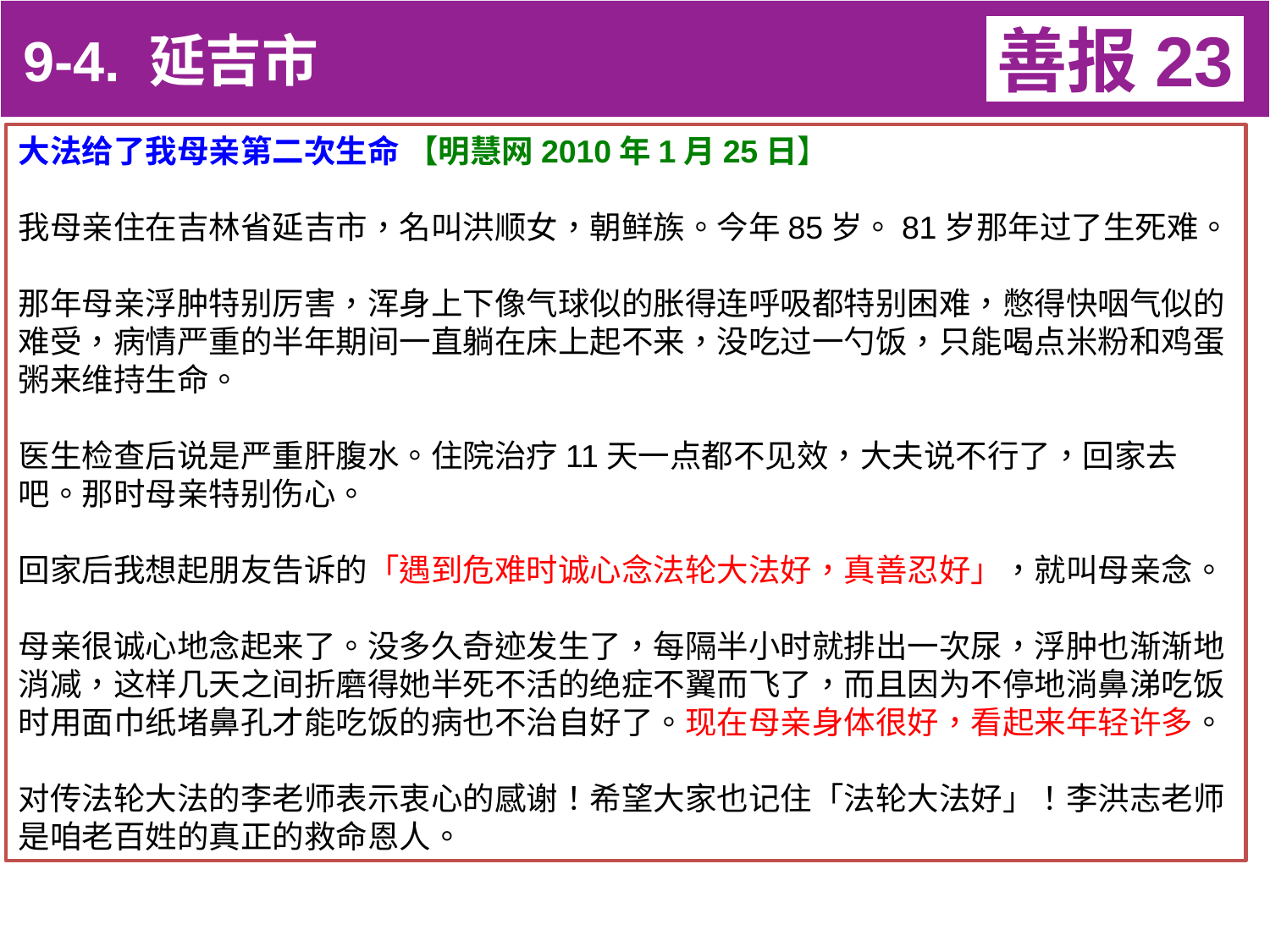

9-4. 延吉市
善报23

11-3. XX市官员恶报实例
大法给了我母亲第二次生命 【明慧网2010年1月25日】

我母亲住在吉林省延吉市，名叫洪顺女，朝鲜族。今年85岁。81岁那年过了生死难。

那年母亲浮肿特别厉害，浑身上下像气球似的胀得连呼吸都特别困难，憋得快咽气似的难受，病情严重的半年期间一直躺在床上起不来，没吃过一勺饭，只能喝点米粉和鸡蛋粥来维持生命。

医生检查后说是严重肝腹水。住院治疗11天一点都不见效，大夫说不行了，回家去吧。那时母亲特别伤心。

回家后我想起朋友告诉的「遇到危难时诚心念法轮大法好，真善忍好」，就叫母亲念。

母亲很诚心地念起来了。没多久奇迹发生了，每隔半小时就排出一次尿，浮肿也渐渐地消减，这样几天之间折磨得她半死不活的绝症不翼而飞了，而且因为不停地淌鼻涕吃饭时用面巾纸堵鼻孔才能吃饭的病也不治自好了。现在母亲身体很好，看起来年轻许多。

对传法轮大法的李老师表示衷心的感谢！希望大家也记住「法轮大法好」！李洪志老师是咱老百姓的真正的救命恩人。